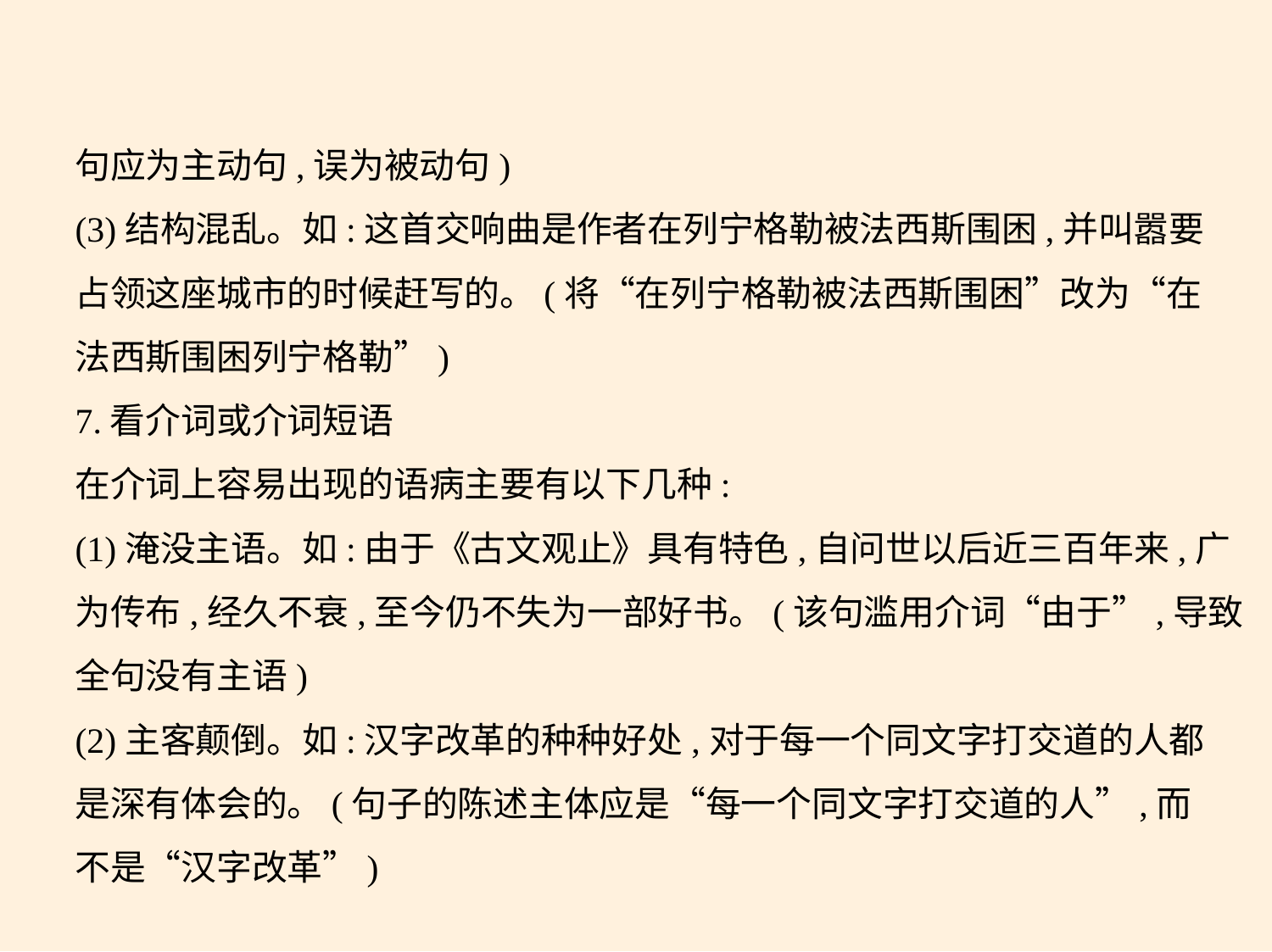

句应为主动句,误为被动句)
(3)结构混乱。如:这首交响曲是作者在列宁格勒被法西斯围困,并叫嚣要
占领这座城市的时候赶写的。(将“在列宁格勒被法西斯围困”改为“在
法西斯围困列宁格勒”)
7.看介词或介词短语
在介词上容易出现的语病主要有以下几种:
(1)淹没主语。如:由于《古文观止》具有特色,自问世以后近三百年来,广
为传布,经久不衰,至今仍不失为一部好书。(该句滥用介词“由于”,导致
全句没有主语)
(2)主客颠倒。如:汉字改革的种种好处,对于每一个同文字打交道的人都
是深有体会的。(句子的陈述主体应是“每一个同文字打交道的人”,而
不是“汉字改革”)